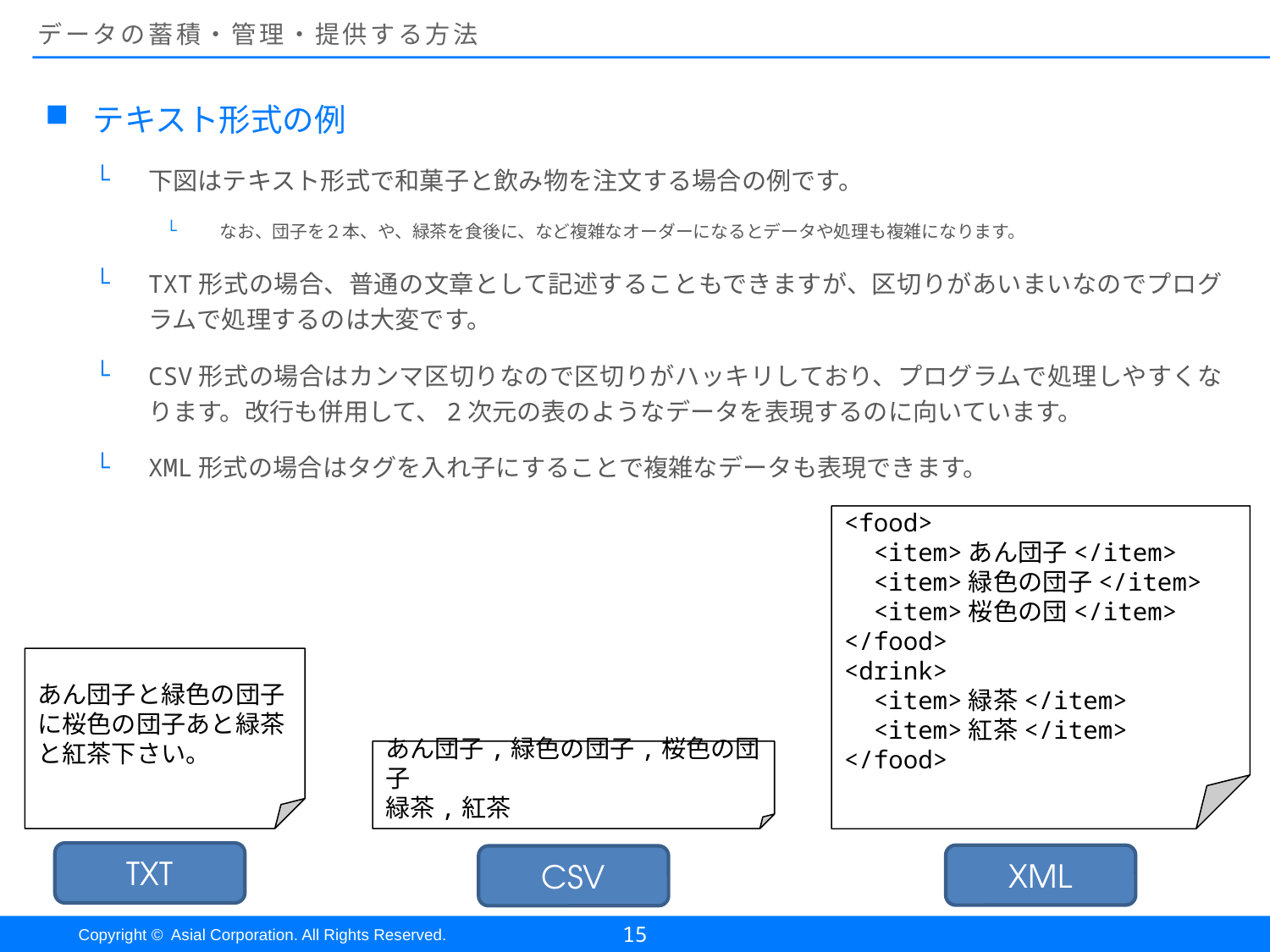

# データの蓄積・管理・提供する方法

テキスト形式の例
下図はテキスト形式で和菓子と飲み物を注文する場合の例です。
なお、団子を２本、や、緑茶を食後に、など複雑なオーダーになるとデータや処理も複雑になります。
TXT形式の場合、普通の文章として記述することもできますが、区切りがあいまいなのでプログラムで処理するのは大変です。
CSV形式の場合はカンマ区切りなので区切りがハッキリしており、プログラムで処理しやすくなります。改行も併用して、2次元の表のようなデータを表現するのに向いています。
XML形式の場合はタグを入れ子にすることで複雑なデータも表現できます。
<food>
  <item>あん団子</item>
  <item>緑色の団子</item>
  <item>桜色の団</item>
</food>
<drink>
  <item>緑茶</item>
  <item>紅茶</item>
</food>
あん団子と緑色の団子に桜色の団子あと緑茶と紅茶下さい。
あん団子,緑色の団子,桜色の団子
緑茶,紅茶
TXT
XML
CSV
15